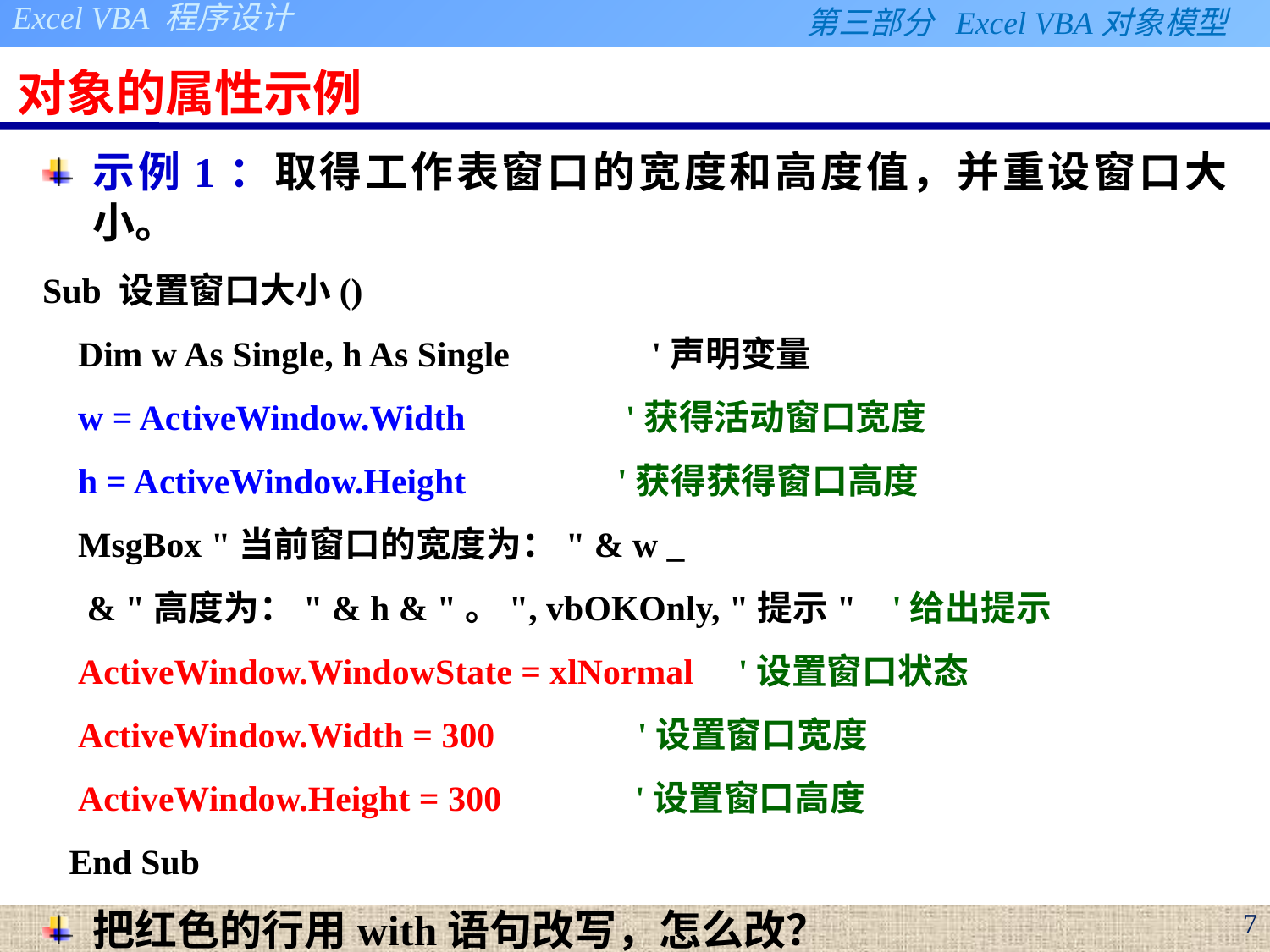

# 对象的属性示例
示例1：取得工作表窗口的宽度和高度值，并重设窗口大小。
Sub 设置窗口大小()
    Dim w As Single, h As Single                '声明变量
    w = ActiveWindow.Width                  '获得活动窗口宽度
    h = ActiveWindow.Height                 '获得获得窗口高度
    MsgBox "当前窗口的宽度为：" & w _
     & "高度为：" & h & "。", vbOKOnly, "提示"    '给出提示
    ActiveWindow.WindowState = xlNormal     '设置窗口状态
    ActiveWindow.Width = 300                '设置窗口宽度
    ActiveWindow.Height = 300               '设置窗口高度
   End Sub
把红色的行用with语句改写，怎么改？